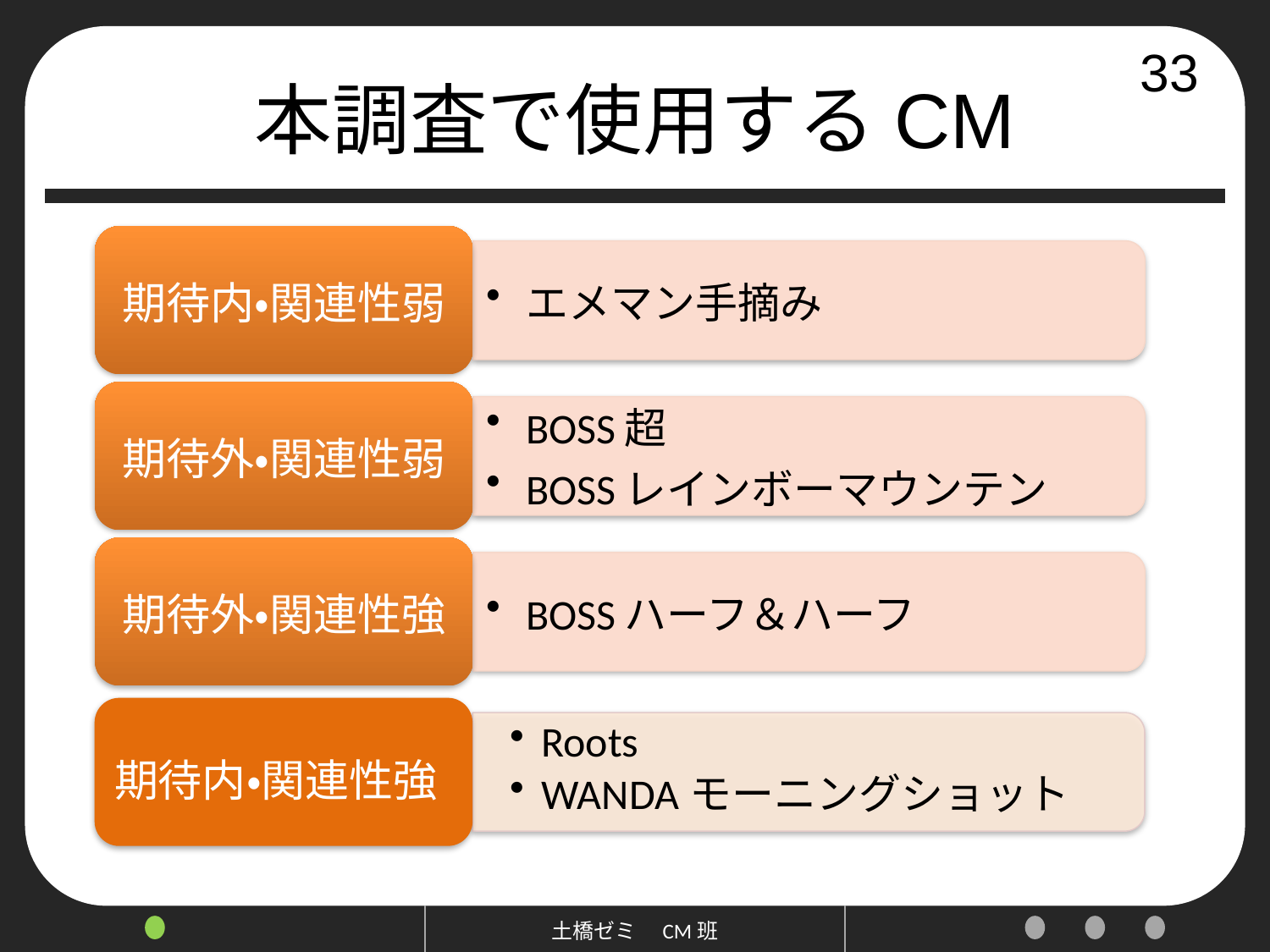

# 本調査で使用するCM
33
期待内・関連性弱
エメマン手摘み
期待外・関連性弱
BOSS超
BOSSレインボーマウンテン
期待外・関連性強
BOSSハーフ＆ハーフ

Roots
WANDAモーニングショット
期待内・関連性強
土橋ゼミ　CM班